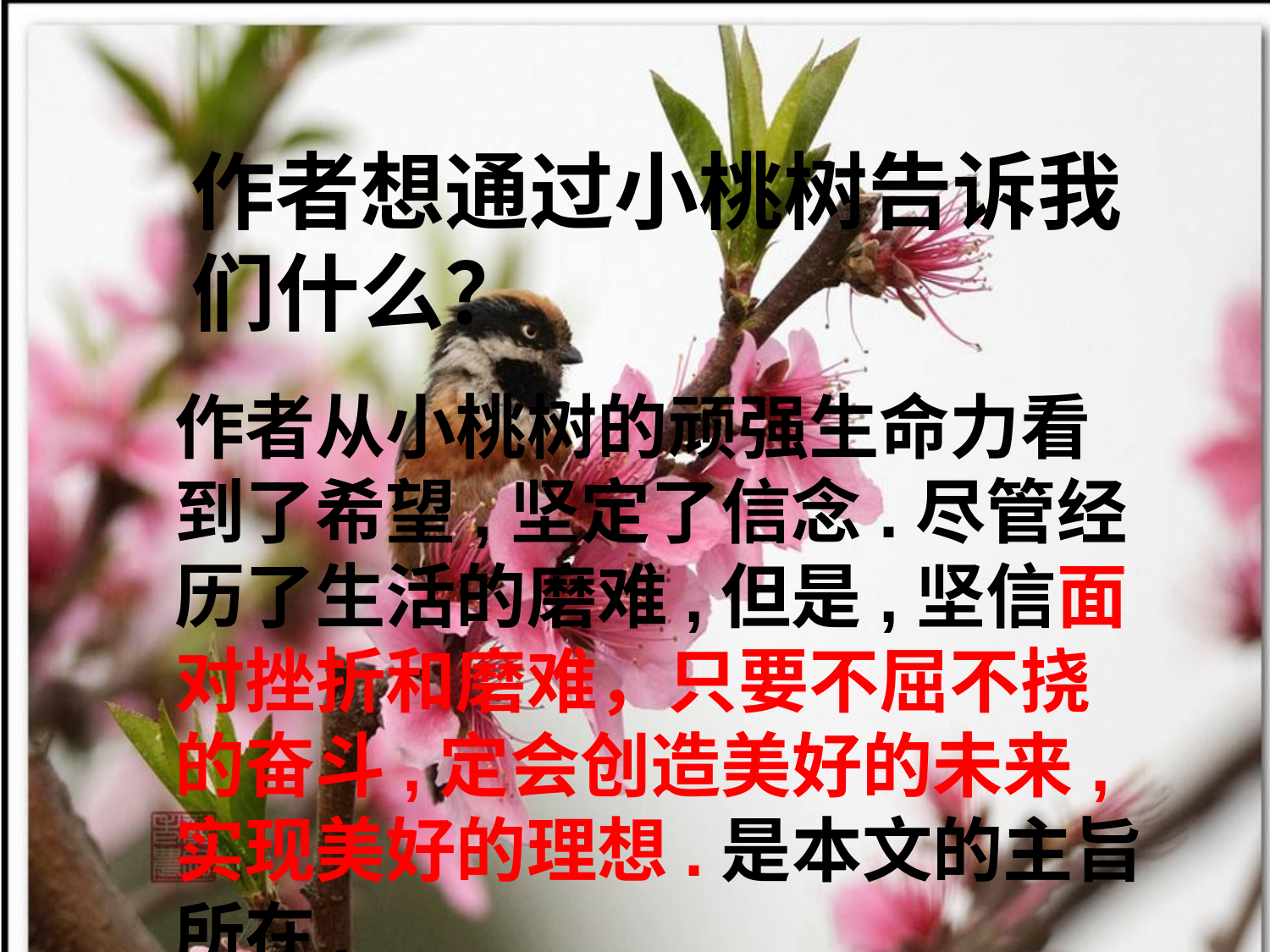

#
作者想通过小桃树告诉我们什么？
作者从小桃树的顽强生命力看到了希望,坚定了信念.尽管经历了生活的磨难,但是,坚信面对挫折和磨难，只要不屈不挠的奋斗,定会创造美好的未来,实现美好的理想.是本文的主旨所在.